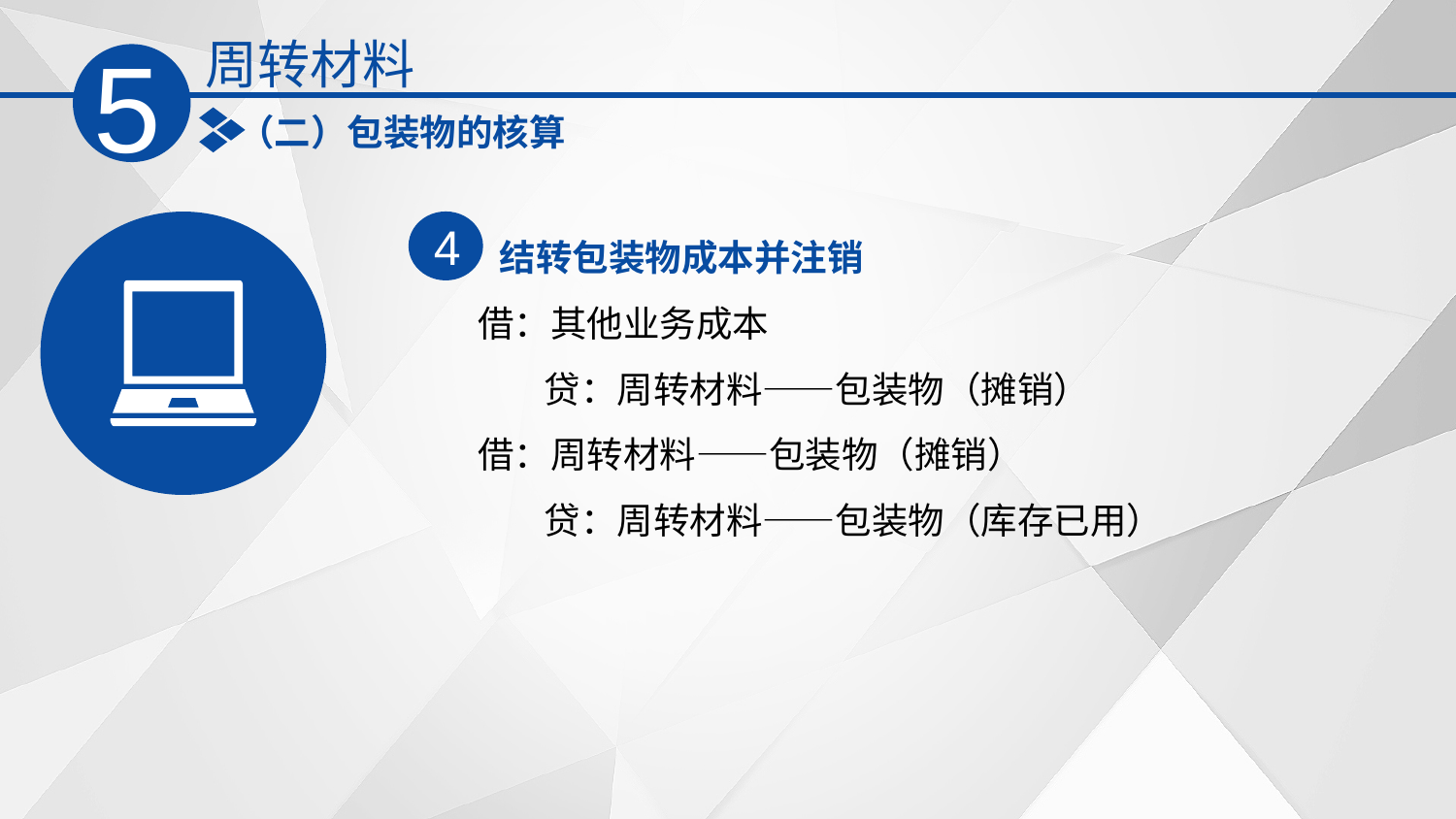

周转材料
5

（二）包装物的核算

结转包装物成本并注销
4

借：其他业务成本
       贷：周转材料——包装物（摊销）
借：周转材料——包装物（摊销）
       贷：周转材料——包装物（库存已用）